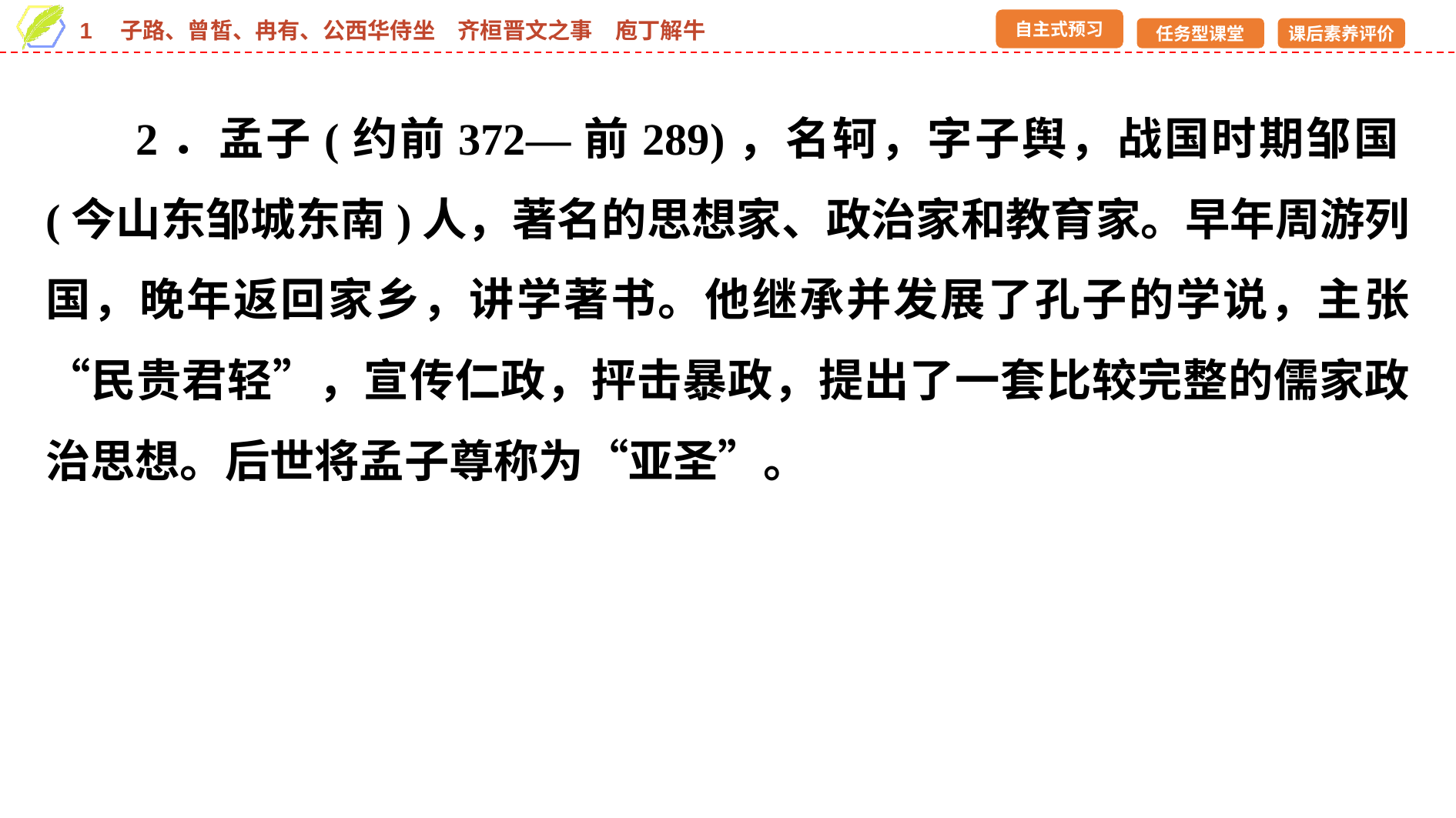

2．孟子(约前372—前289)，名轲，字子舆，战国时期邹国(今山东邹城东南)人，著名的思想家、政治家和教育家。早年周游列国，晚年返回家乡，讲学著书。他继承并发展了孔子的学说，主张“民贵君轻”，宣传仁政，抨击暴政，提出了一套比较完整的儒家政治思想。后世将孟子尊称为“亚圣”。